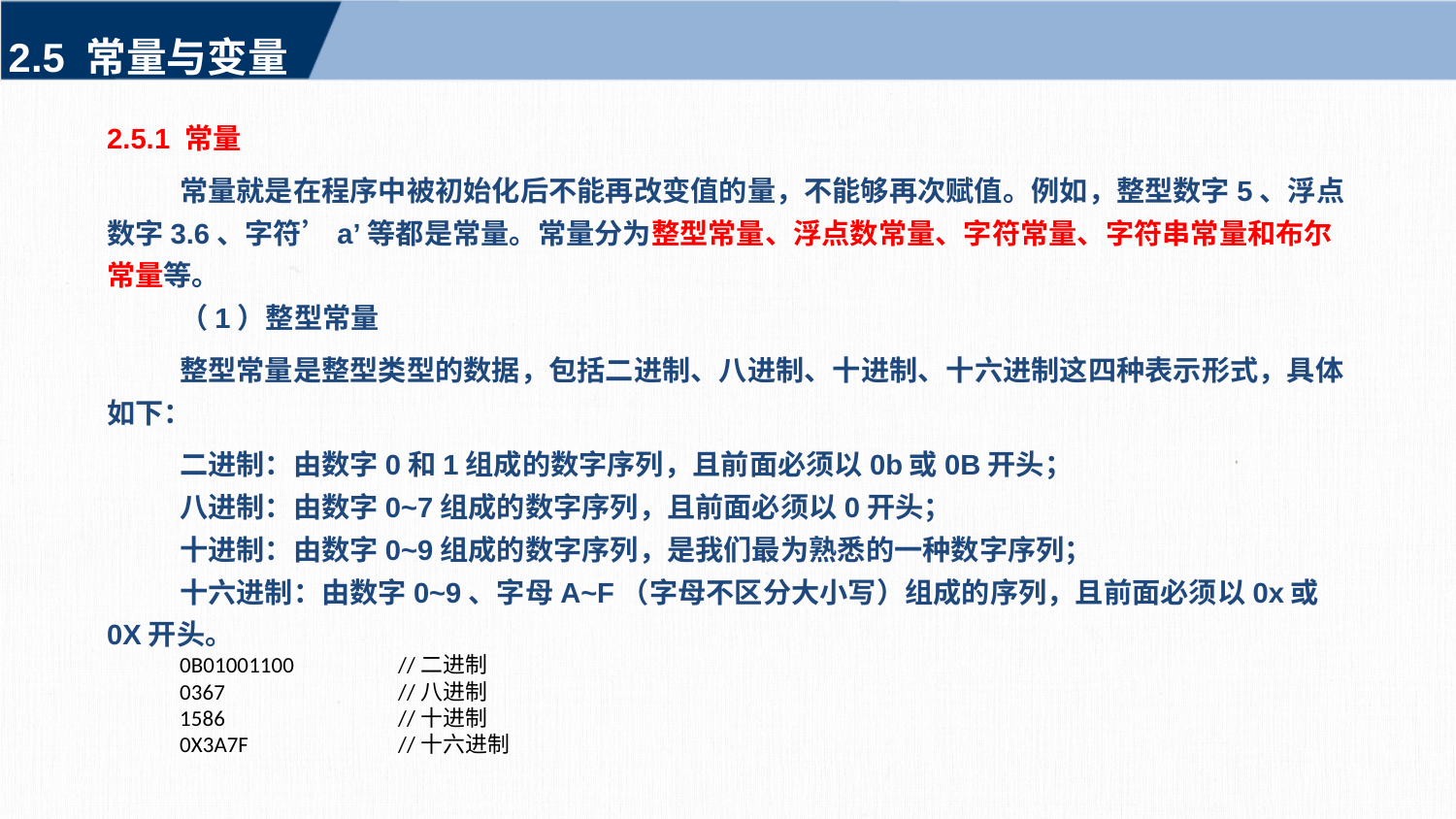

2.5 常量与变量
2.5.1 常量
常量就是在程序中被初始化后不能再改变值的量，不能够再次赋值。例如，整型数字5、浮点数字3.6、字符’a’等都是常量。常量分为整型常量、浮点数常量、字符常量、字符串常量和布尔常量等。
（1）整型常量
整型常量是整型类型的数据，包括二进制、八进制、十进制、十六进制这四种表示形式，具体如下：
二进制：由数字0和1组成的数字序列，且前面必须以0b或0B开头；
八进制：由数字0~7组成的数字序列，且前面必须以0开头；
十进制：由数字0~9组成的数字序列，是我们最为熟悉的一种数字序列；
十六进制：由数字0~9、字母A~F（字母不区分大小写）组成的序列，且前面必须以0x或0X开头。
0B01001100	//二进制
0367		//八进制
1586		//十进制
0X3A7F		//十六进制